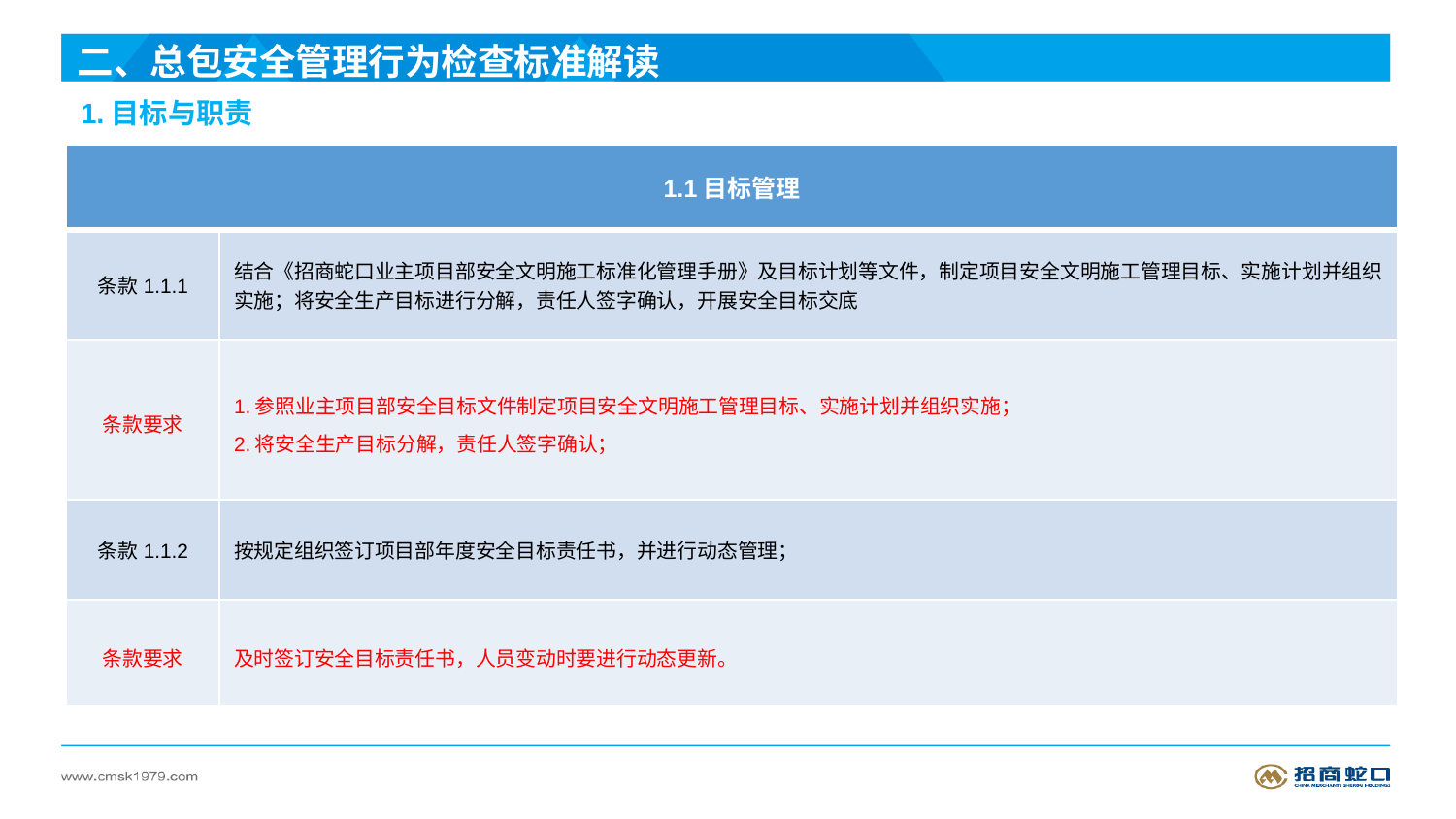

二、总包安全管理行为检查标准解读
1.目标与职责
| 1.1目标管理 |  |
| --- | --- |
| 条款1.1.1 | 结合《招商蛇口业主项目部安全文明施工标准化管理手册》及目标计划等文件，制定项目安全文明施工管理目标、实施计划并组织实施；将安全生产目标进行分解，责任人签字确认，开展安全目标交底 |
| 条款要求 | 1.参照业主项目部安全目标文件制定项目安全文明施工管理目标、实施计划并组织实施； 2.将安全生产目标分解，责任人签字确认； |
| 条款1.1.2 | 按规定组织签订项目部年度安全目标责任书，并进行动态管理； |
| 条款要求 | 及时签订安全目标责任书，人员变动时要进行动态更新。 |